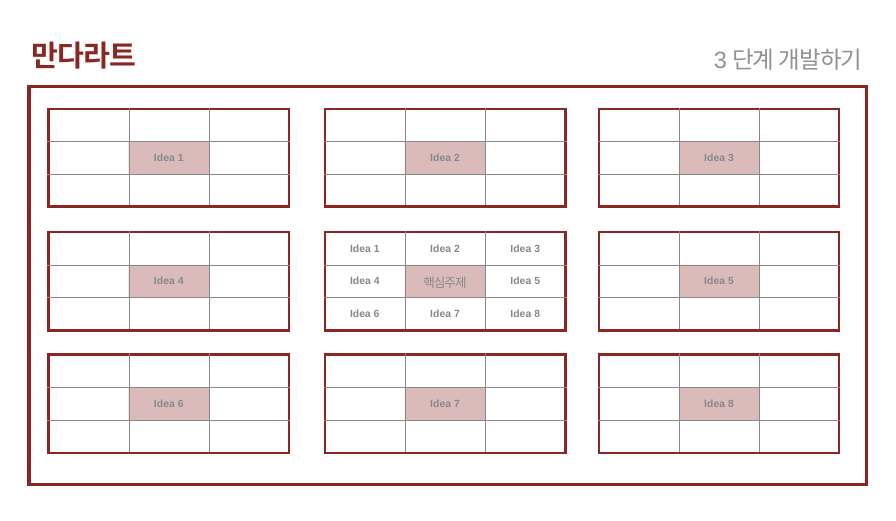

만다라트
3단계 개발하기

|  |  |  |
| --- | --- | --- |
|  | Idea 1 |  |
|  |  |  |
|  |  |  |
| --- | --- | --- |
|  | Idea 2 |  |
|  |  |  |
|  |  |  |
| --- | --- | --- |
|  | Idea 3 |  |
|  |  |  |
|  |  |  |
| --- | --- | --- |
|  | Idea 4 |  |
|  |  |  |
| Idea 1 | Idea 2 | Idea 3 |
| --- | --- | --- |
| Idea 4 | 핵심주제 | Idea 5 |
| Idea 6 | Idea 7 | Idea 8 |
|  |  |  |
| --- | --- | --- |
|  | Idea 5 |  |
|  |  |  |
|  |  |  |
| --- | --- | --- |
|  | Idea 6 |  |
|  |  |  |
|  |  |  |
| --- | --- | --- |
|  | Idea 7 |  |
|  |  |  |
|  |  |  |
| --- | --- | --- |
|  | Idea 8 |  |
|  |  |  |